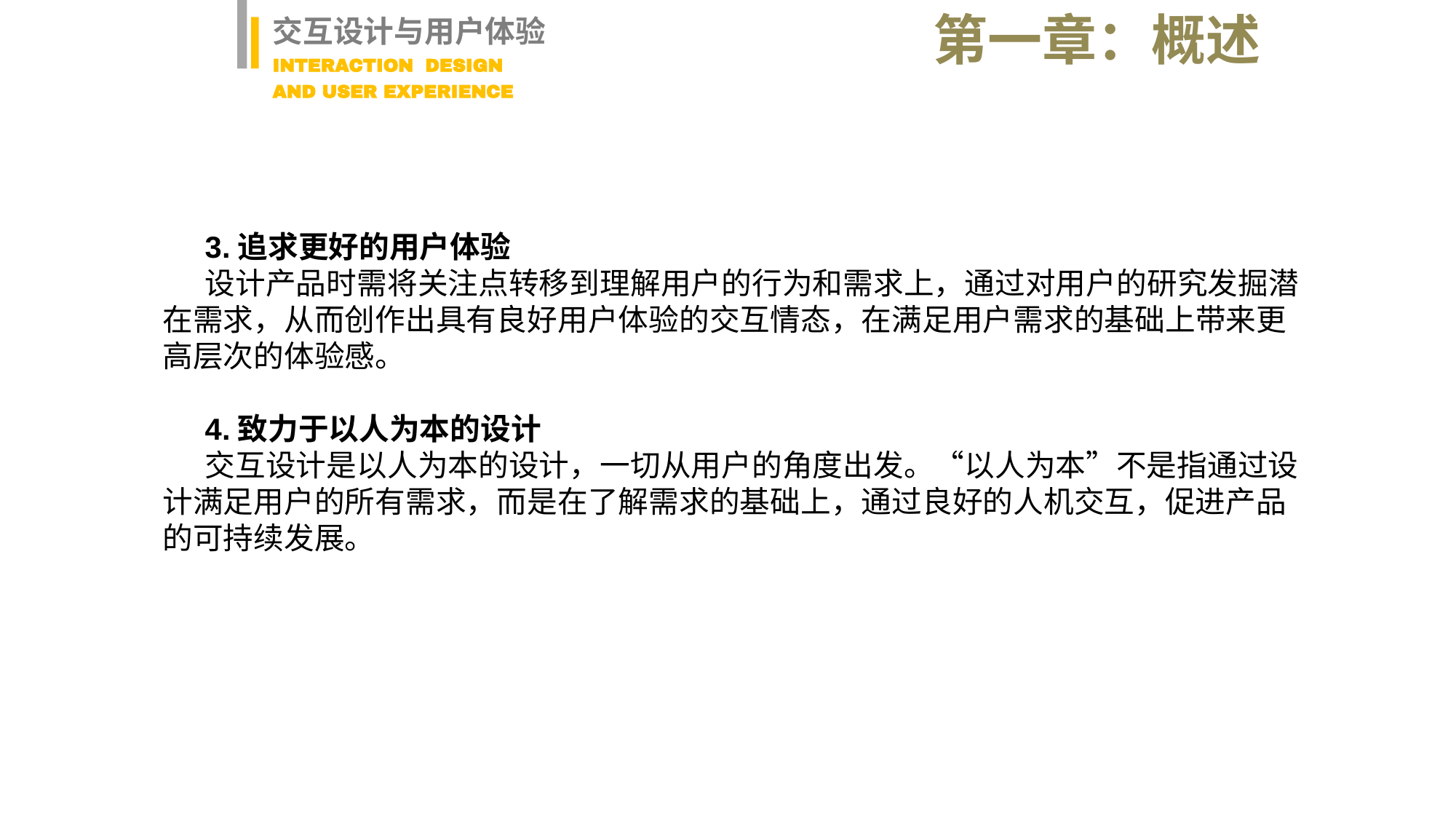

第一章：概述

交互设计与用户体验
INTERACTION  DESIGN
AND USER EXPERIENCE
3.追求更好的用户体验
设计产品时需将关注点转移到理解用户的行为和需求上，通过对用户的研究发掘潜在需求，从而创作出具有良好用户体验的交互情态，在满足用户需求的基础上带来更高层次的体验感。

4.致力于以人为本的设计
交互设计是以人为本的设计，一切从用户的角度出发。“以人为本”不是指通过设计满足用户的所有需求，而是在了解需求的基础上，通过良好的人机交互，促进产品的可持续发展。